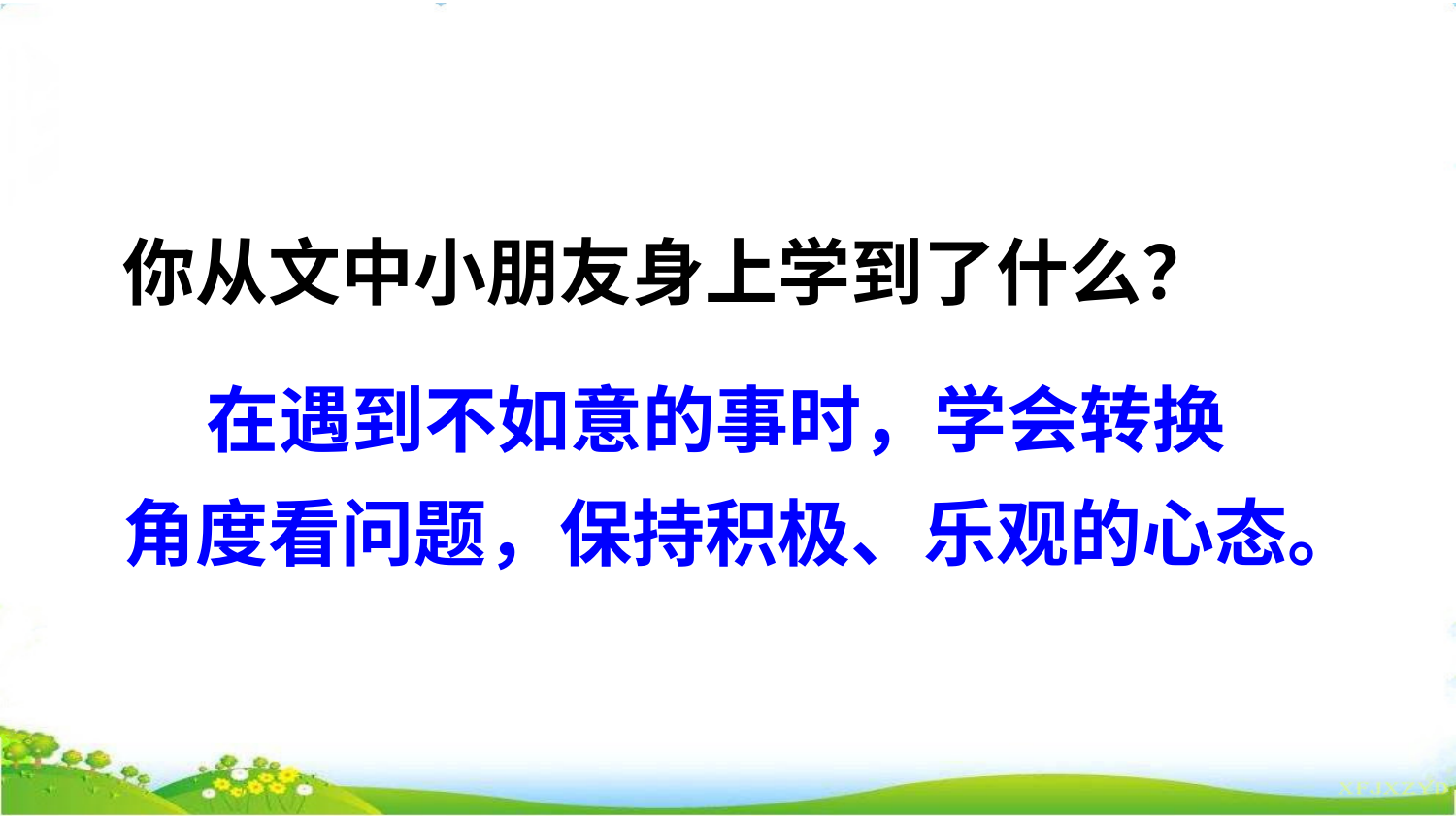

你从文中小朋友身上学到了什么？
    在遇到不如意的事时，学会转换角度看问题，保持积极、乐观的心态。